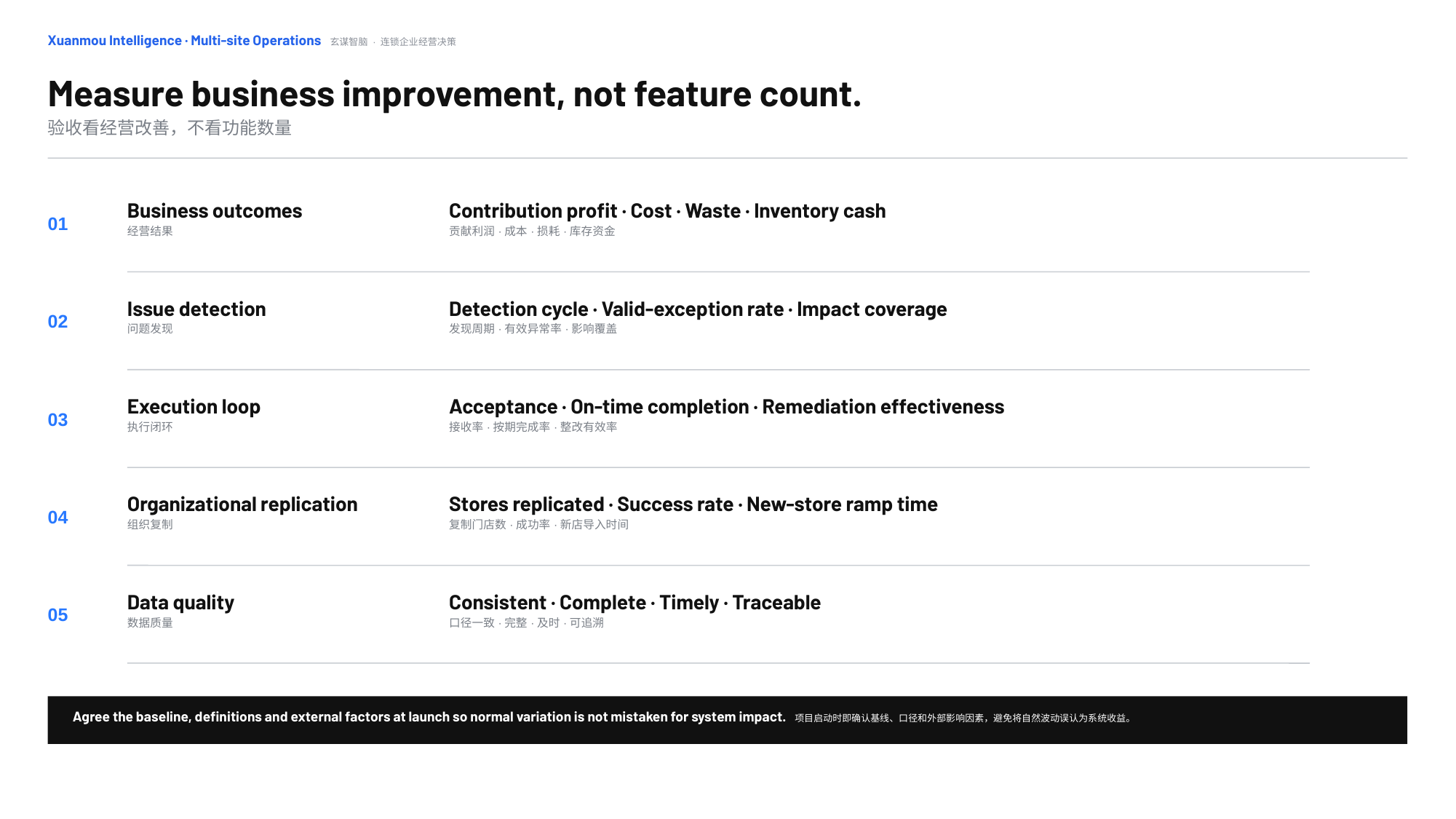

Xuanmou Intelligence · Multi-site Operations  玄谋智脑 · 连锁企业经营决策
Measure business improvement, not feature count.
验收看经营改善，不看功能数量

Business outcomes
经营结果
Contribution profit · Cost · Waste · Inventory cash
贡献利润·成本·损耗·库存资金
01

Issue detection
问题发现
Detection cycle · Valid-exception rate · Impact coverage
发现周期·有效异常率·影响覆盖
02

Execution loop
执行闭环
Acceptance · On-time completion · Remediation effectiveness
接收率·按期完成率·整改有效率
03

Organizational replication
组织复制
Stores replicated · Success rate · New-store ramp time
复制门店数·成功率·新店导入时间
04

Data quality
数据质量
Consistent · Complete · Timely · Traceable
口径一致·完整·及时·可追溯
05

Agree the baseline, definitions and external factors at launch so normal variation is not mistaken for system impact.  项目启动时即确认基线、口径和外部影响因素，避免将自然波动误认为系统收益。
17